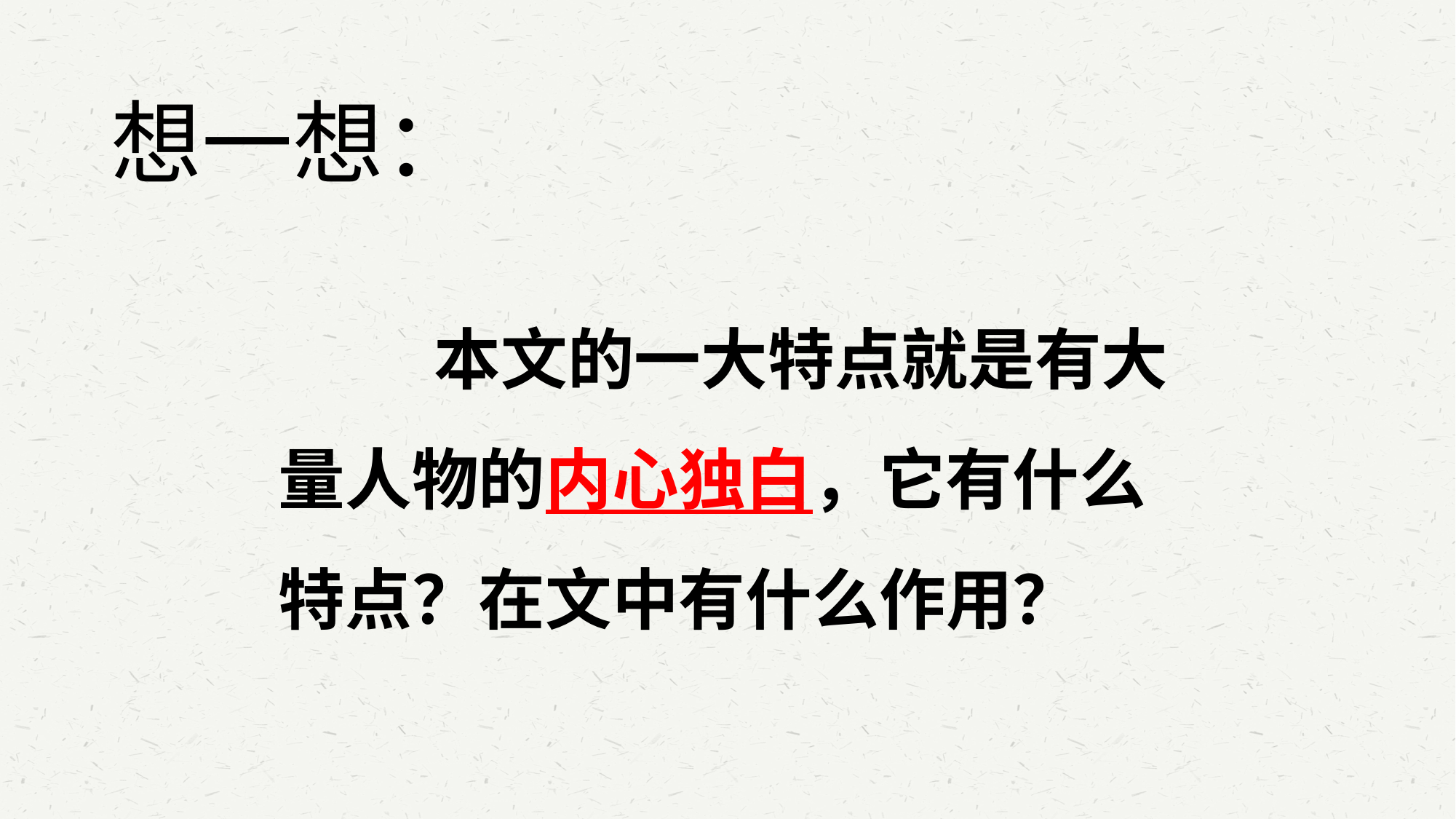

想一想：
         本文的一大特点就是有大量人物的内心独白，它有什么特点？在文中有什么作用？